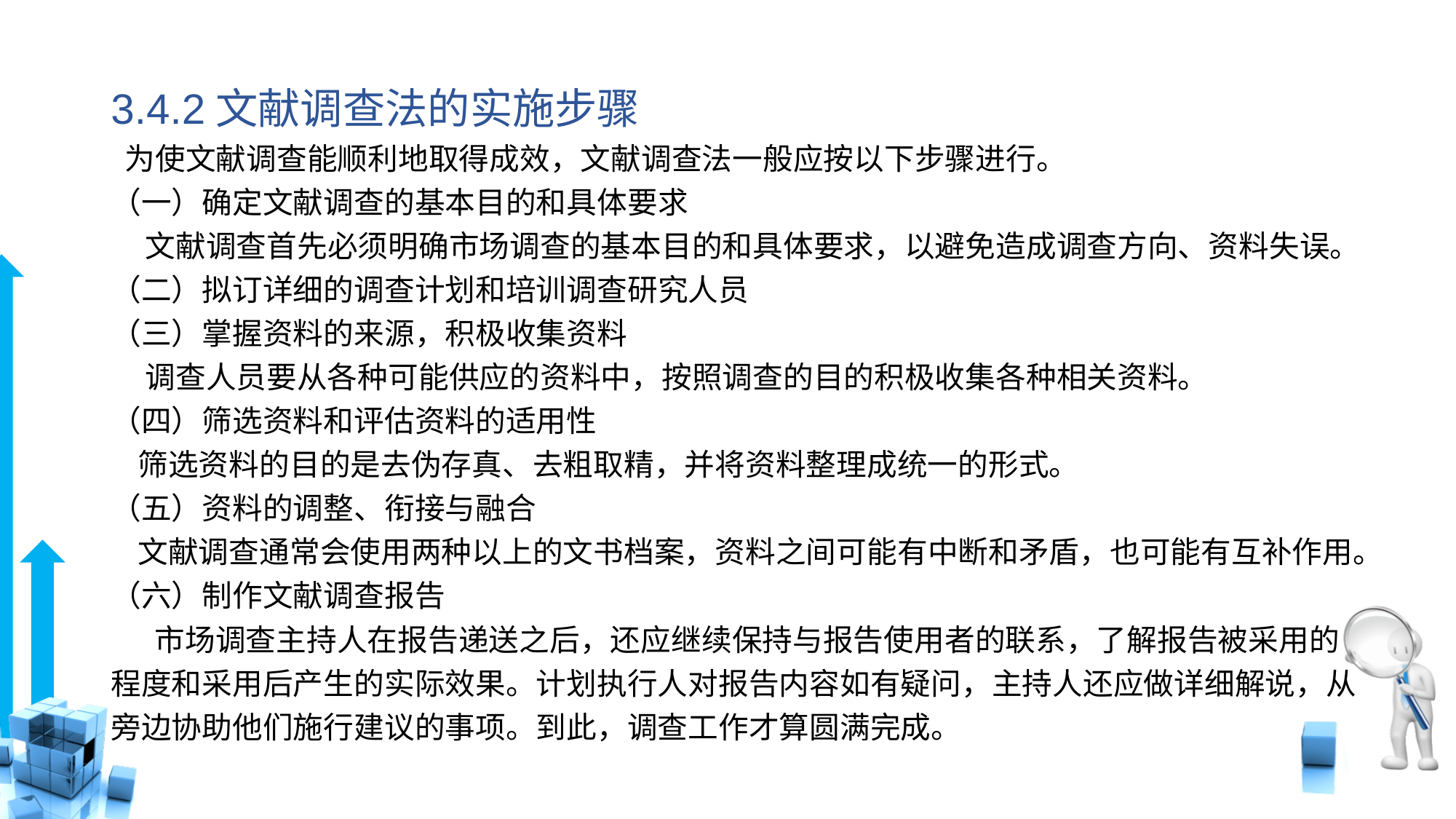

# 3.4.2文献调查法的实施步骤
 为使文献调查能顺利地取得成效，文献调查法一般应按以下步骤进行。
（一）确定文献调查的基本目的和具体要求
    文献调查首先必须明确市场调查的基本目的和具体要求，以避免造成调查方向、资料失误。（二）拟订详细的调查计划和培训调查研究人员
（三）掌握资料的来源，积极收集资料
    调查人员要从各种可能供应的资料中，按照调查的目的积极收集各种相关资料。
（四）筛选资料和评估资料的适用性
    筛选资料的目的是去伪存真、去粗取精，并将资料整理成统一的形式。
（五）资料的调整、衔接与融合
    文献调查通常会使用两种以上的文书档案，资料之间可能有中断和矛盾，也可能有互补作用。
（六）制作文献调查报告
　  市场调查主持人在报告递送之后，还应继续保持与报告使用者的联系，了解报告被采用的程度和采用后产生的实际效果。计划执行人对报告内容如有疑问，主持人还应做详细解说，从旁边协助他们施行建议的事项。到此，调查工作才算圆满完成。